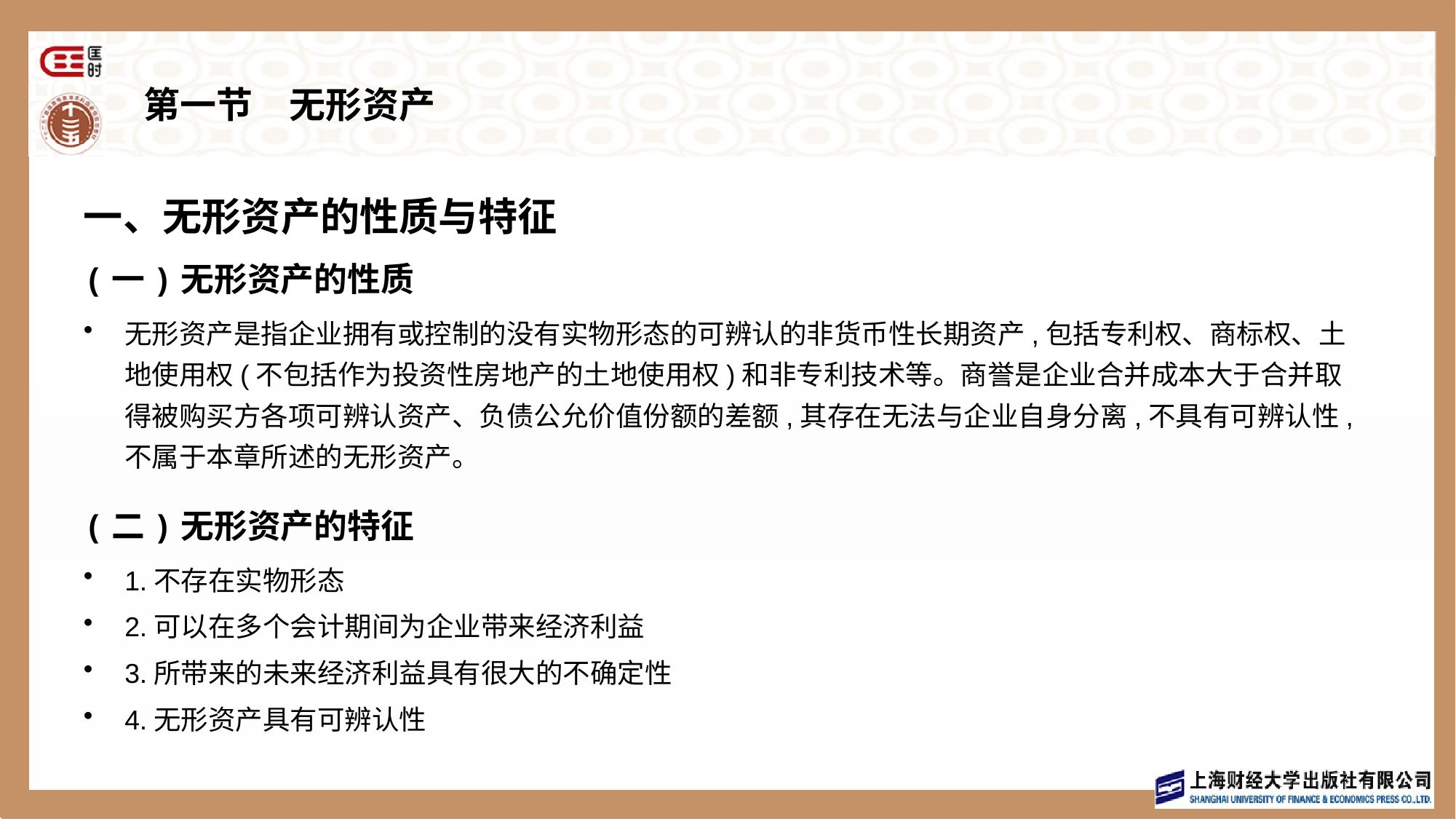

# 第一节　无形资产
一、无形资产的性质与特征
(一)无形资产的性质
无形资产是指企业拥有或控制的没有实物形态的可辨认的非货币性长期资产,包括专利权、商标权、土地使用权(不包括作为投资性房地产的土地使用权)和非专利技术等。商誉是企业合并成本大于合并取得被购买方各项可辨认资产、负债公允价值份额的差额,其存在无法与企业自身分离,不具有可辨认性,不属于本章所述的无形资产。
(二)无形资产的特征
1.不存在实物形态
2.可以在多个会计期间为企业带来经济利益
3.所带来的未来经济利益具有很大的不确定性
4.无形资产具有可辨认性